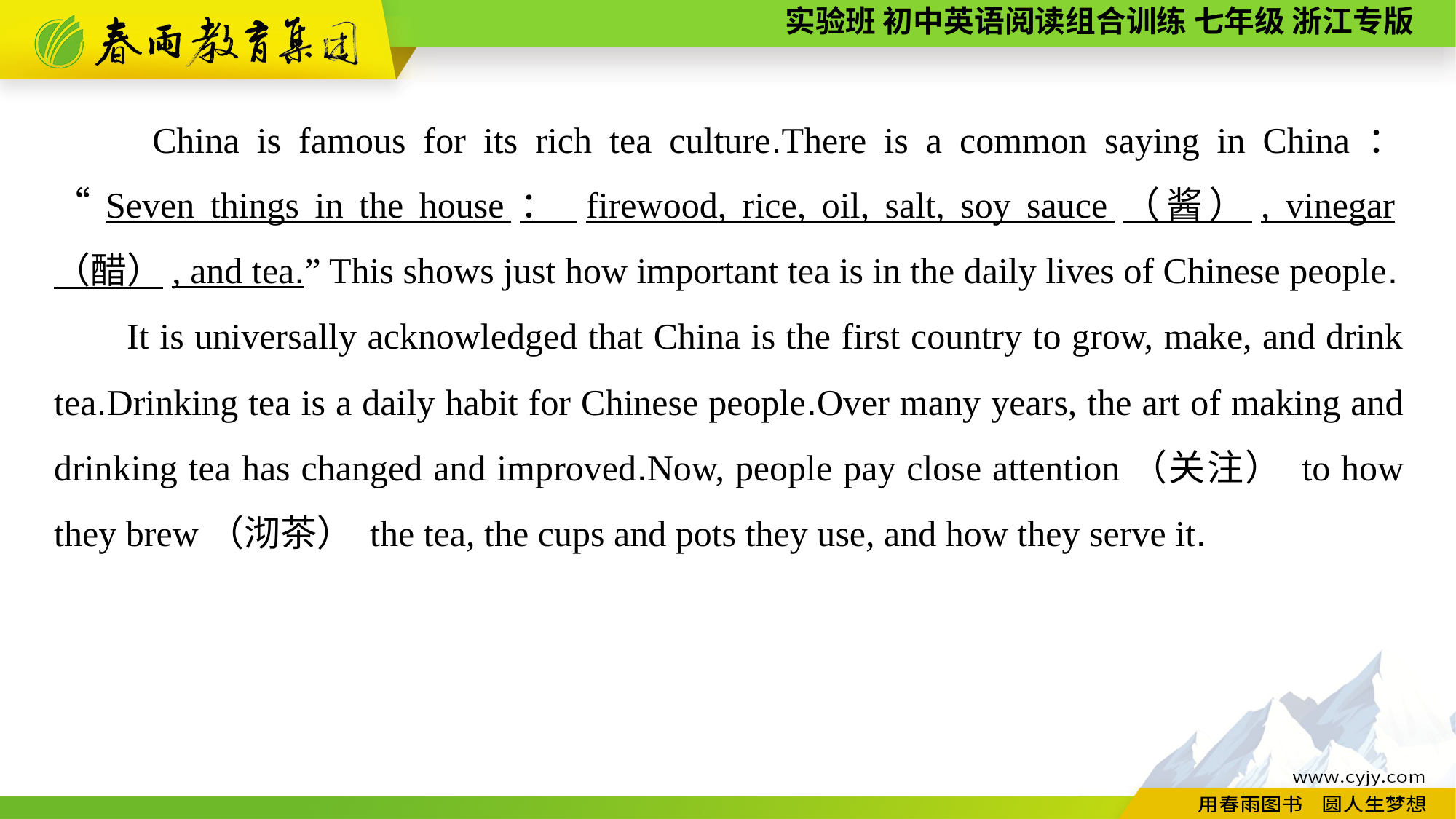

China is famous for its rich tea culture.There is a common saying in China： “Seven things in the house： firewood, rice, oil, salt, soy sauce（酱）, vinegar（醋）, and tea.” This shows just how important tea is in the daily lives of Chinese people.
It is universally acknowledged that China is the first country to grow, make, and drink tea.Drinking tea is a daily habit for Chinese people.Over many years, the art of making and drinking tea has changed and improved.Now, people pay close attention（关注） to how they brew（沏茶） the tea, the cups and pots they use, and how they serve it.